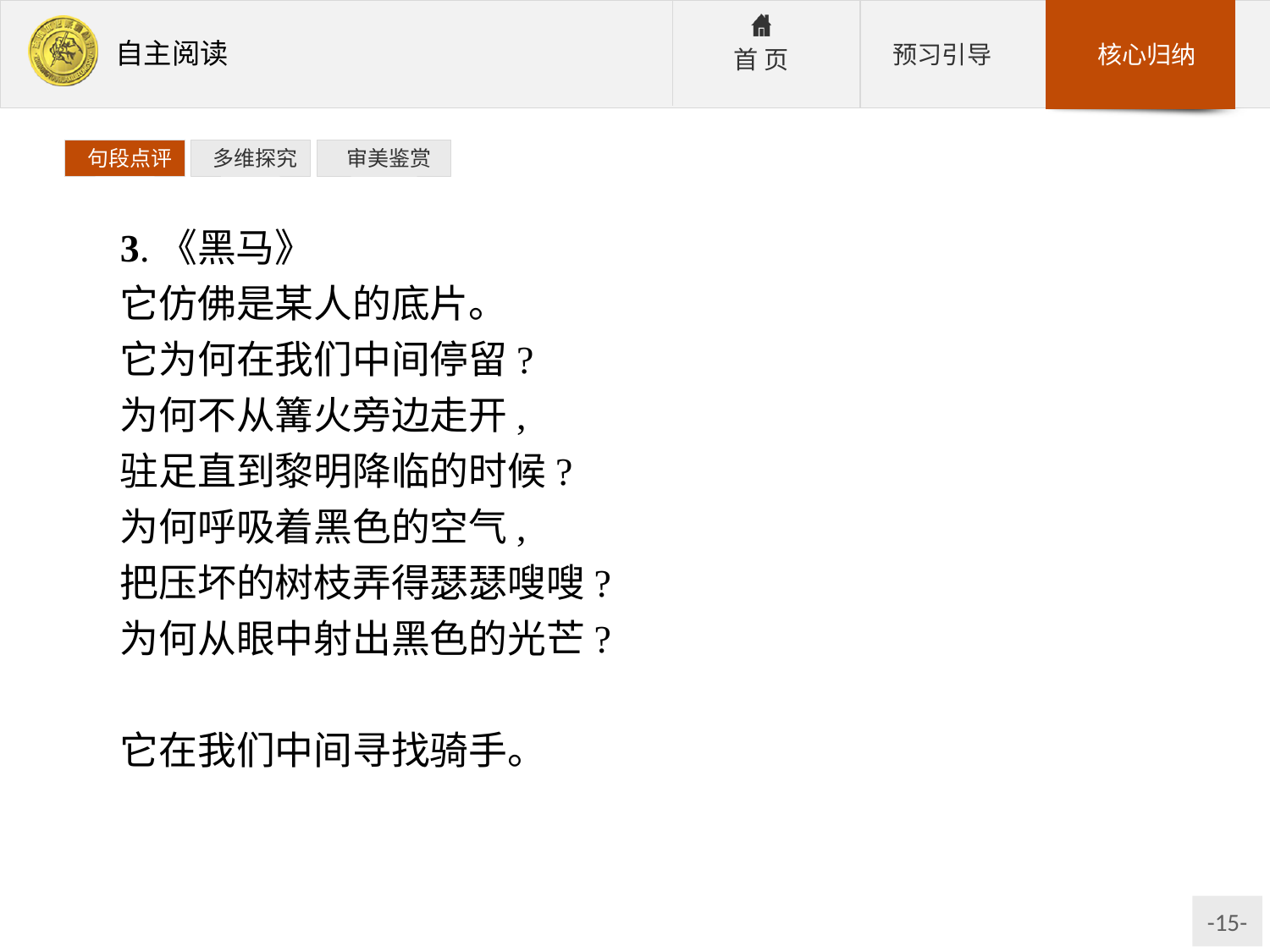

句段点评
 多维探究
 审美鉴赏
3.《黑马》
它仿佛是某人的底片。
它为何在我们中间停留?
为何不从篝火旁边走开,
驻足直到黎明降临的时候?
为何呼吸着黑色的空气,
把压坏的树枝弄得瑟瑟嗖嗖?
为何从眼中射出黑色的光芒?

它在我们中间寻找骑手。